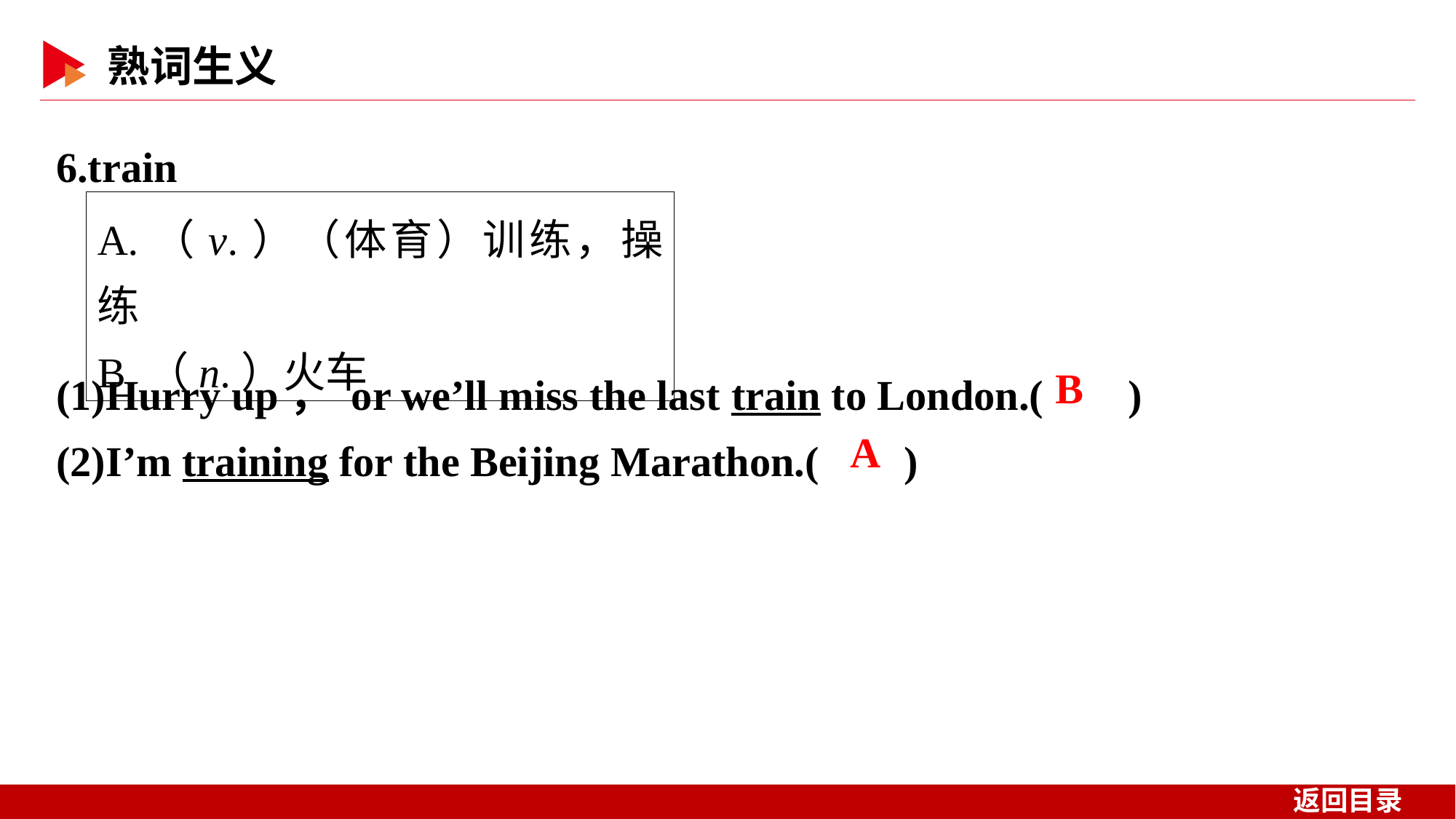

6.train
A.（v.）（体育）训练，操练
B.（n.）火车
(1)Hurry up， or we’ll miss the last train to London.(        )
(2)I’m training for the Beijing Marathon.(        )
   B
   A